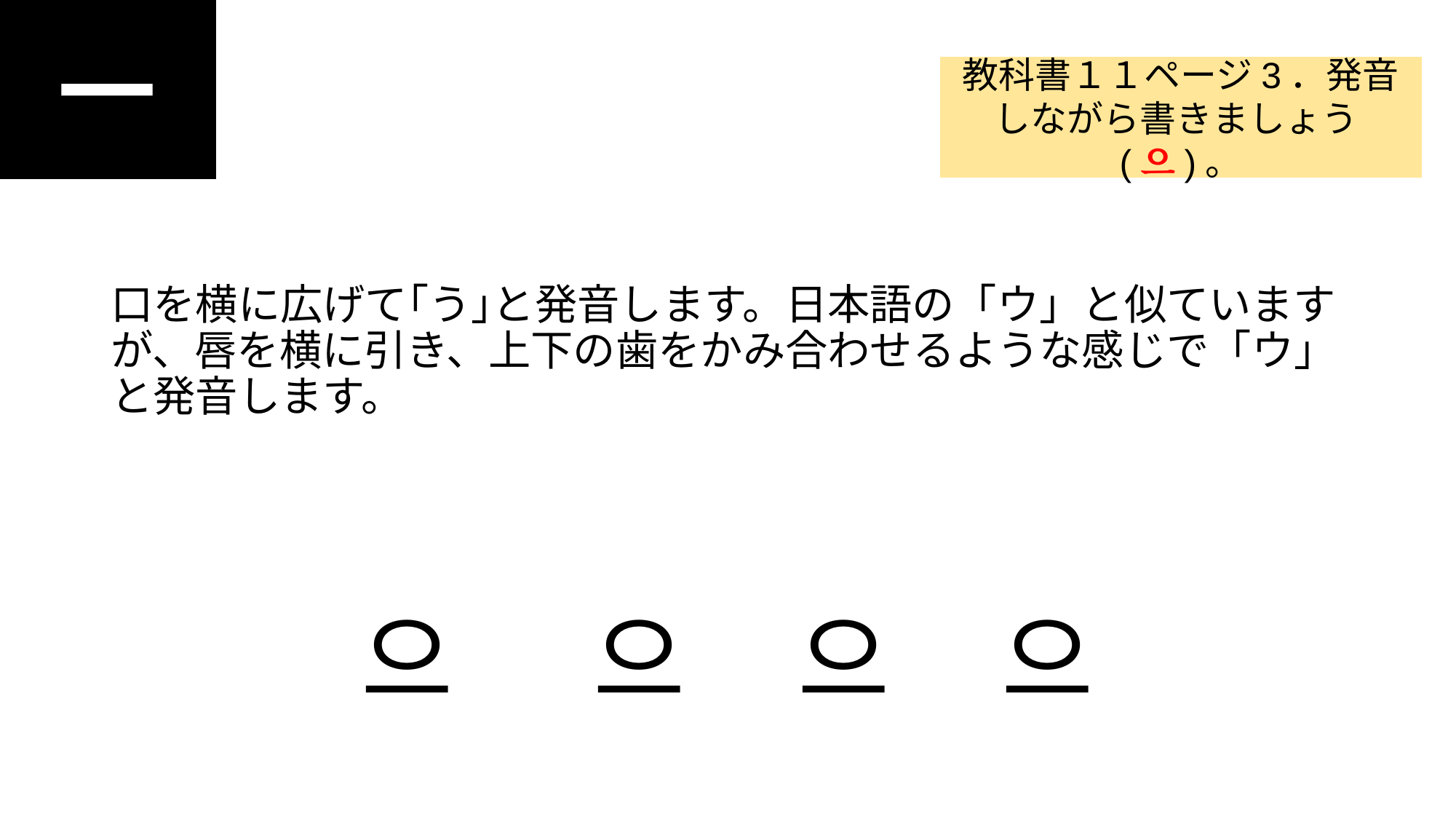

ㅡ
#
教科書１１ページ3．発音しながら書きましょう(으)。

口を横に広げて｢う｣と発音します。日本語の「ウ」と似ていますが、唇を横に引き、上下の歯をかみ合わせるような感じで「ウ」と発音します。

으     으    으    으